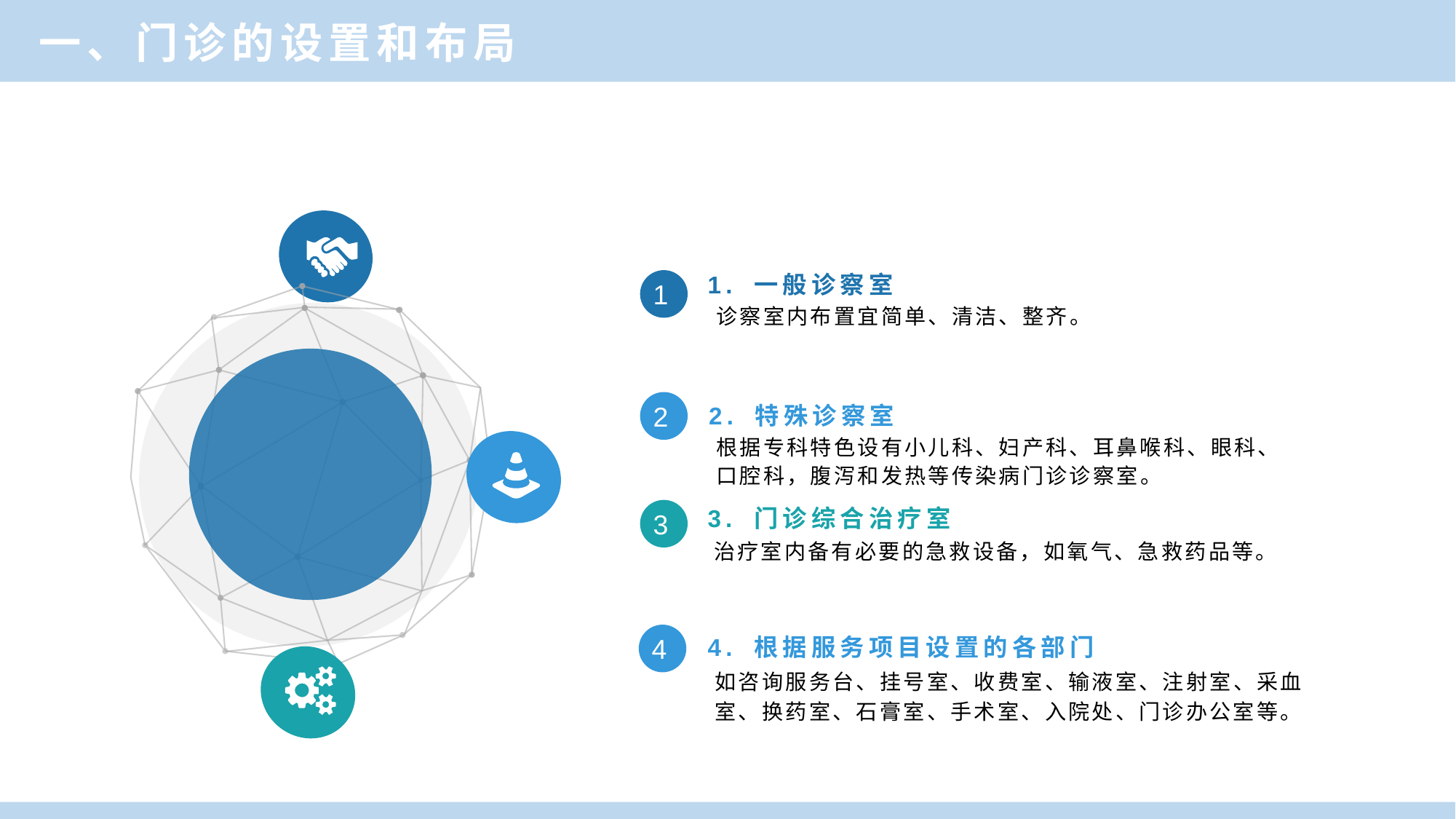

一、门诊的设置和布局

1. 一般诊察室
诊察室内布置宜简单、清洁、整齐。
1
2. 特殊诊察室
根据专科特色设有小儿科、妇产科、耳鼻喉科、眼科、
口腔科，腹泻和发热等传染病门诊诊察室。
2
3. 门诊综合治疗室
治疗室内备有必要的急救设备，如氧气、急救药品等。
3
4. 根据服务项目设置的各部门
如咨询服务台、挂号室、收费室、输液室、注射室、采血室、换药室、石膏室、手术室、入院处、门诊办公室等。
4